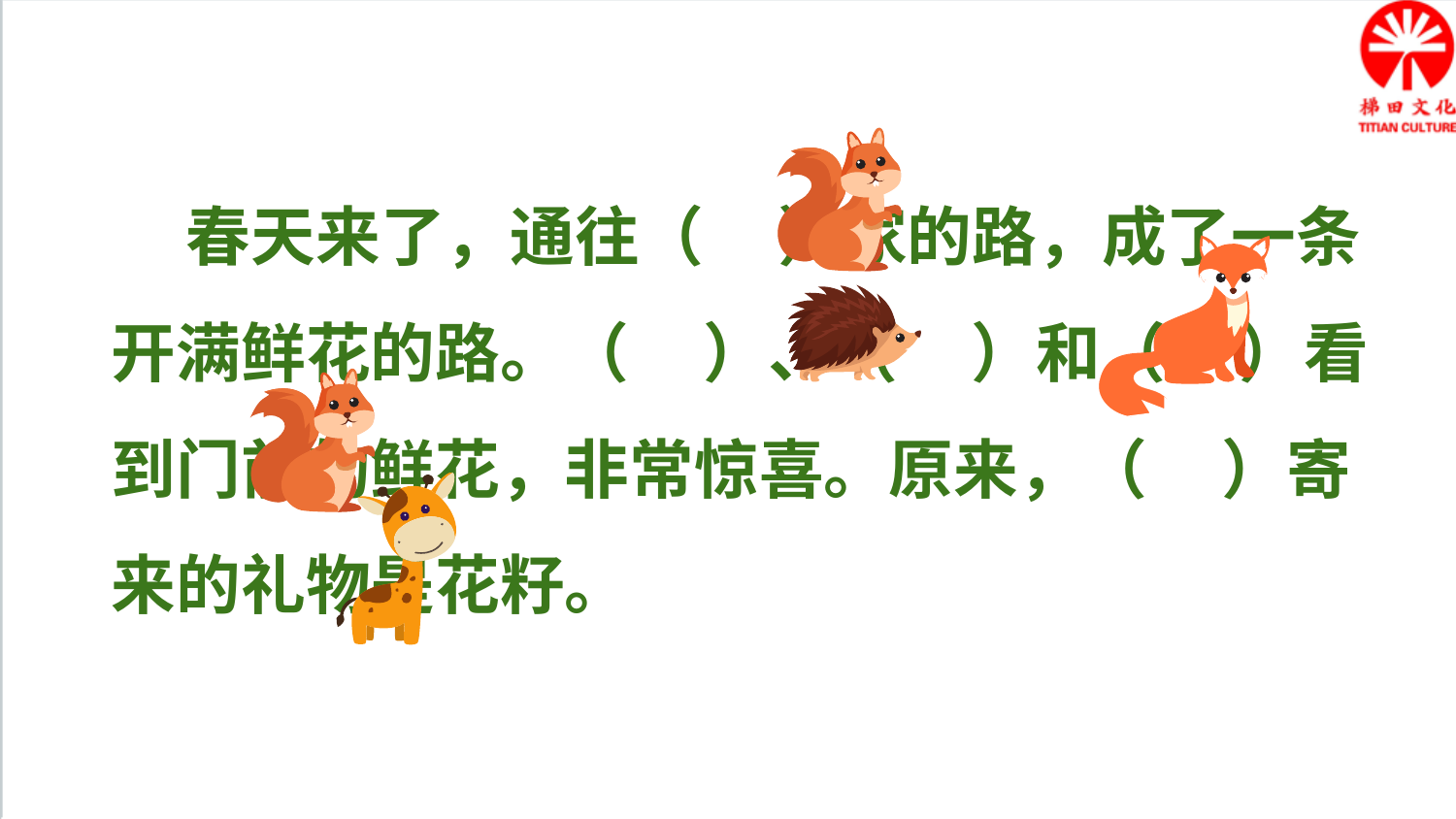

春天来了，通往（     ）家的路，成了一条开满鲜花的路。（     ）、（     ）和（     ）看到门前的鲜花，非常惊喜。原来，（     ）寄来的礼物是花籽。